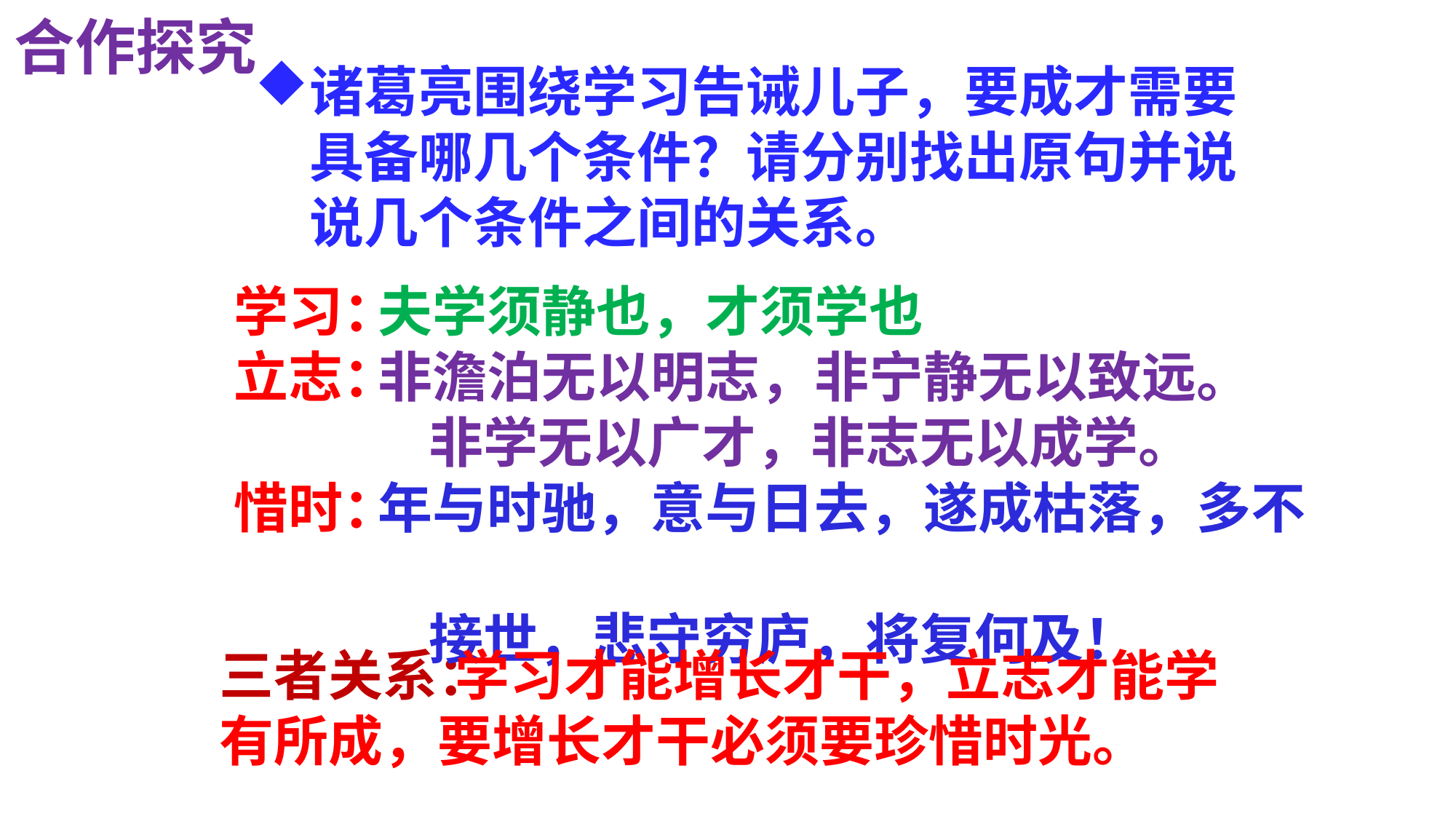

合作探究
诸葛亮围绕学习告诫儿子，要成才需要具备哪几个条件？请分别找出原句并说说几个条件之间的关系。
学习：
立志：

惜时：
夫学须静也，才须学也
非澹泊无以明志，非宁静无以致远。
   非学无以广才，非志无以成学。
年与时驰，意与日去，遂成枯落，多不
   接世，悲守穷庐，将复何及！
三者关系：
                  学习才能增长才干，立志才能学有所成，要增长才干必须要珍惜时光。